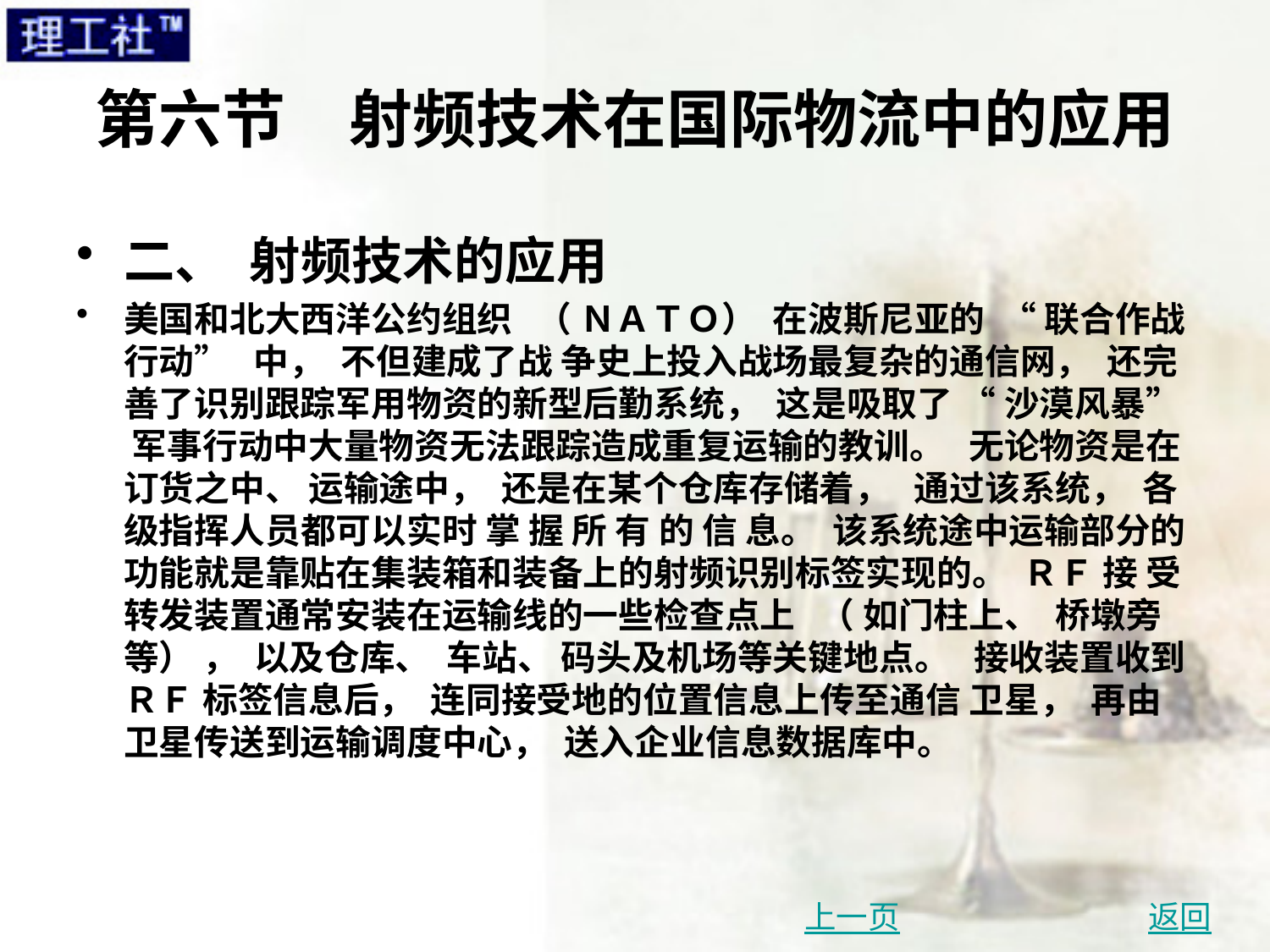

# 第六节　射频技术在国际物流中的应用
二、  射频技术的应用
美国和北大西洋公约组织   （ ＮＡＴＯ）  在波斯尼亚的  “ 联合作战行动”   中，  不但建成了战 争史上投入战场最复杂的通信网，  还完善了识别跟踪军用物资的新型后勤系统，  这是吸取了 “ 沙漠风暴”   军事行动中大量物资无法跟踪造成重复运输的教训。   无论物资是在订货之中、 运输途中，  还是在某个仓库存储着，   通过该系统，  各级指挥人员都可以实时 掌 握 所 有 的 信 息。  该系统途中运输部分的功能就是靠贴在集装箱和装备上的射频识别标签实现的。  ＲＦ 接 受转发装置通常安装在运输线的一些检查点上   （ 如门柱上、  桥墩旁等） ，  以及仓库、  车站、 码头及机场等关键地点。   接收装置收到 ＲＦ 标签信息后，  连同接受地的位置信息上传至通信 卫星，  再由卫星传送到运输调度中心，  送入企业信息数据库中。

上一页
返回